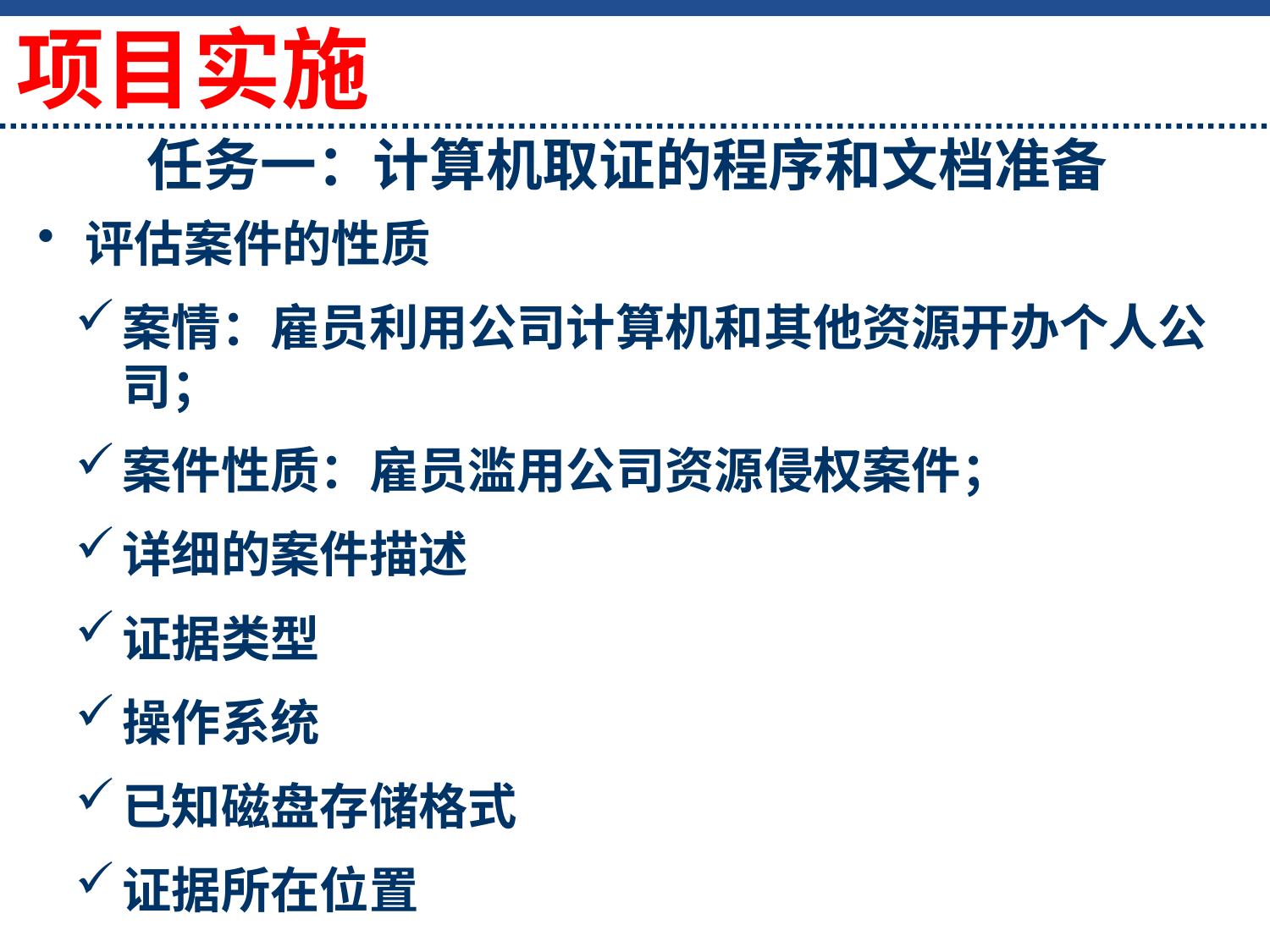

项目实施
# 任务一：计算机取证的程序和文档准备
评估案件的性质
案情：雇员利用公司计算机和其他资源开办个人公司；
案件性质：雇员滥用公司资源侵权案件；
详细的案件描述
证据类型
操作系统
已知磁盘存储格式
证据所在位置